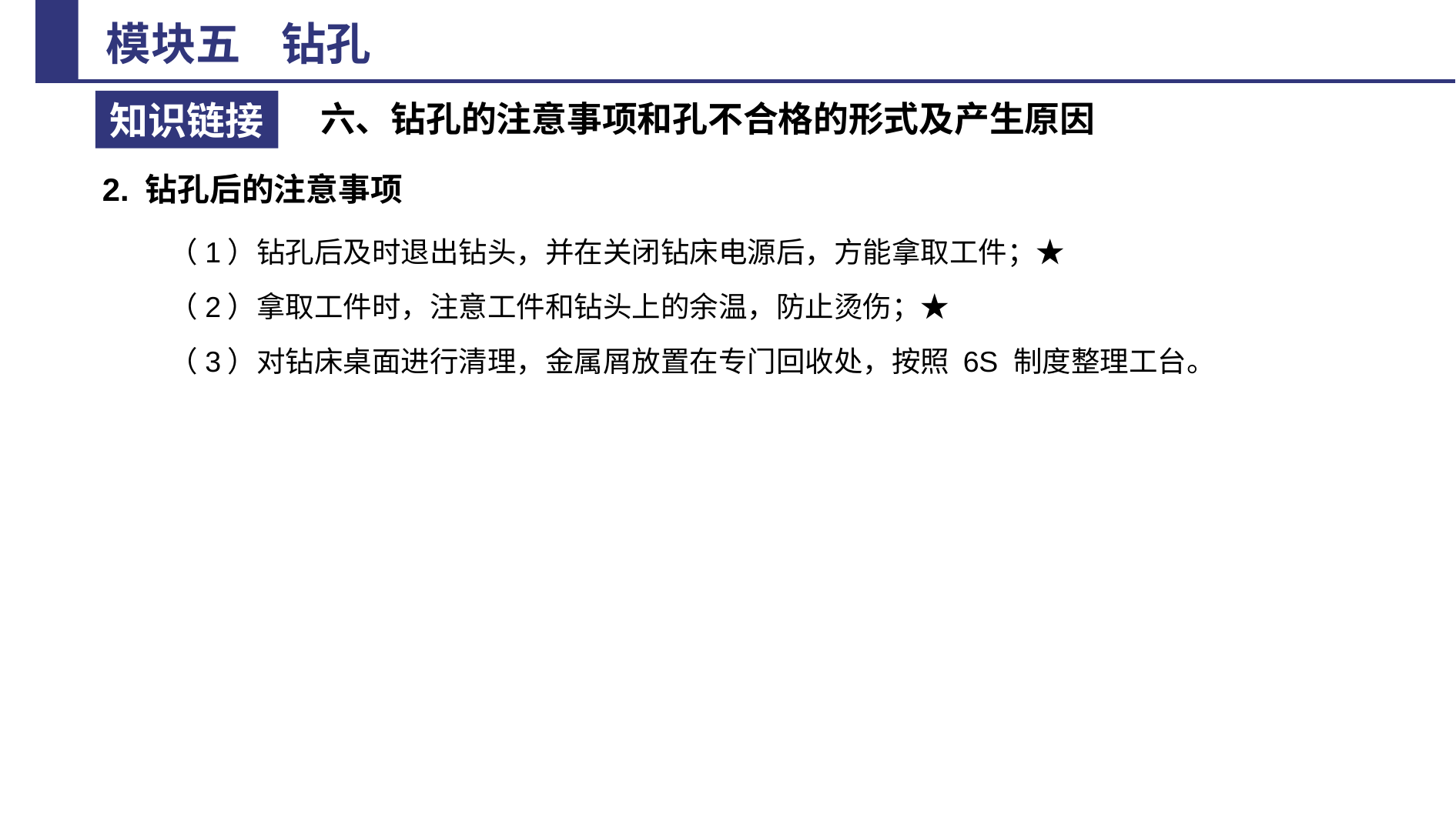

六、钻孔的注意事项和孔不合格的形式及产生原因
2. 钻孔后的注意事项
（1）钻孔后及时退出钻头，并在关闭钻床电源后，方能拿取工件；★
（2）拿取工件时，注意工件和钻头上的余温，防止烫伤；★
（3）对钻床桌面进行清理，金属屑放置在专门回收处，按照 6S 制度整理工台。